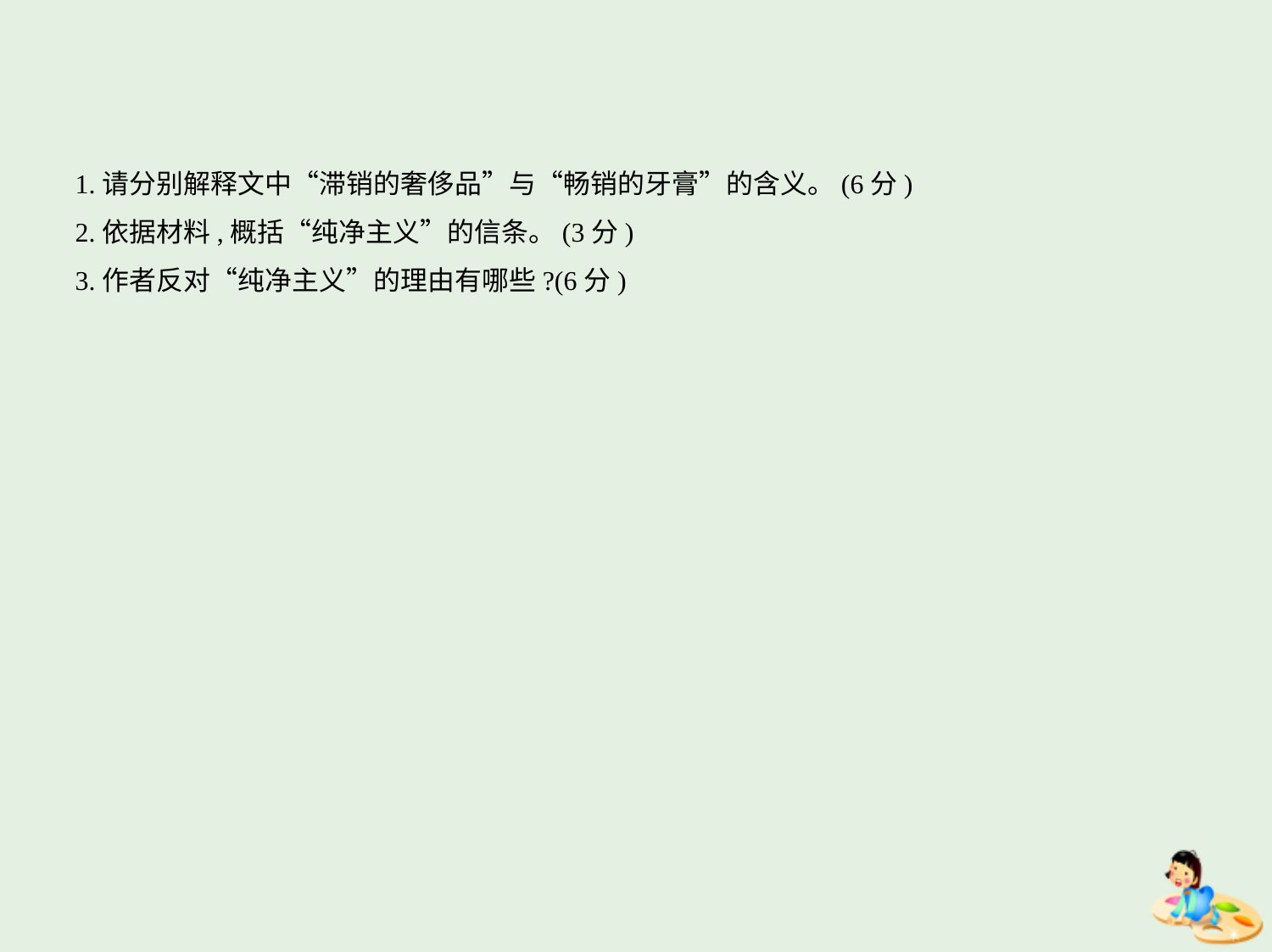

1.请分别解释文中“滞销的奢侈品”与“畅销的牙膏”的含义。(6分)
2.依据材料,概括“纯净主义”的信条。(3分)
3.作者反对“纯净主义”的理由有哪些?(6分)